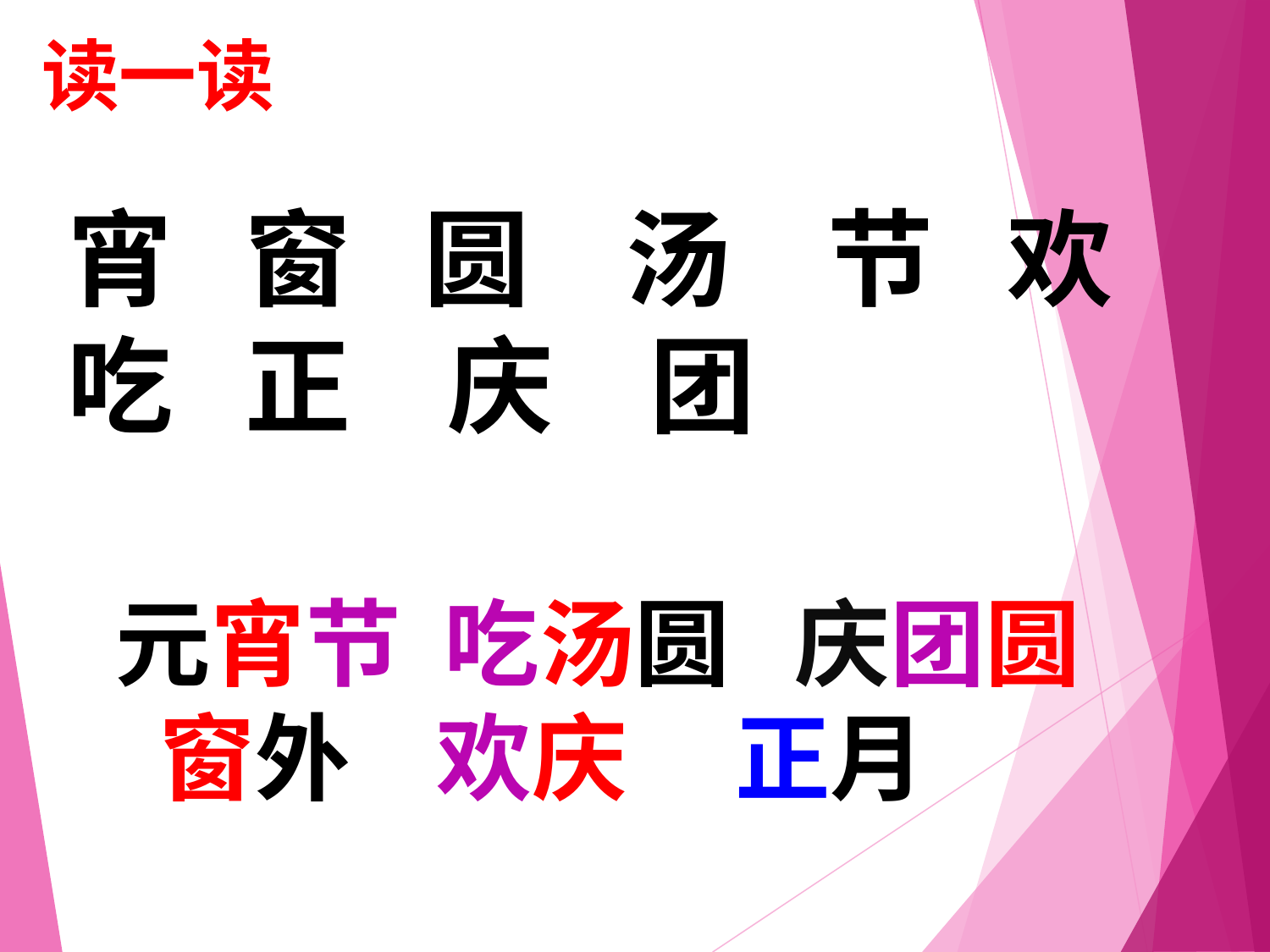

读一读
宵   窗   圆    汤    节   欢   吃   正    庆    团
元宵节  吃汤圆   庆团圆
 窗外    欢庆     正月